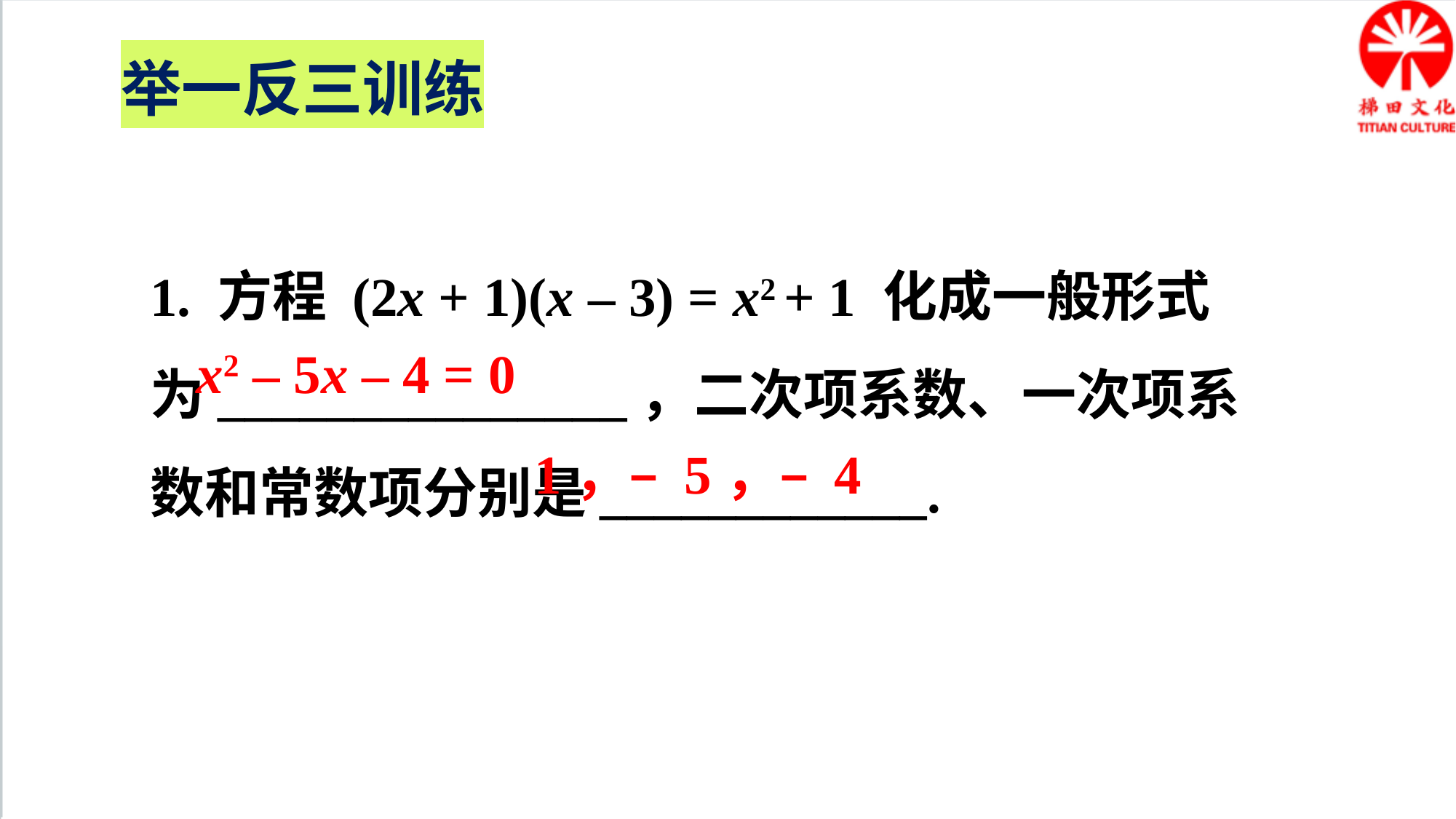

举一反三训练
1. 方程 (2x + 1)(x – 3) = x2 + 1 化成一般形式为_______________，二次项系数、一次项系数和常数项分别是____________.
x2 – 5x – 4 = 0
1，– 5，– 4